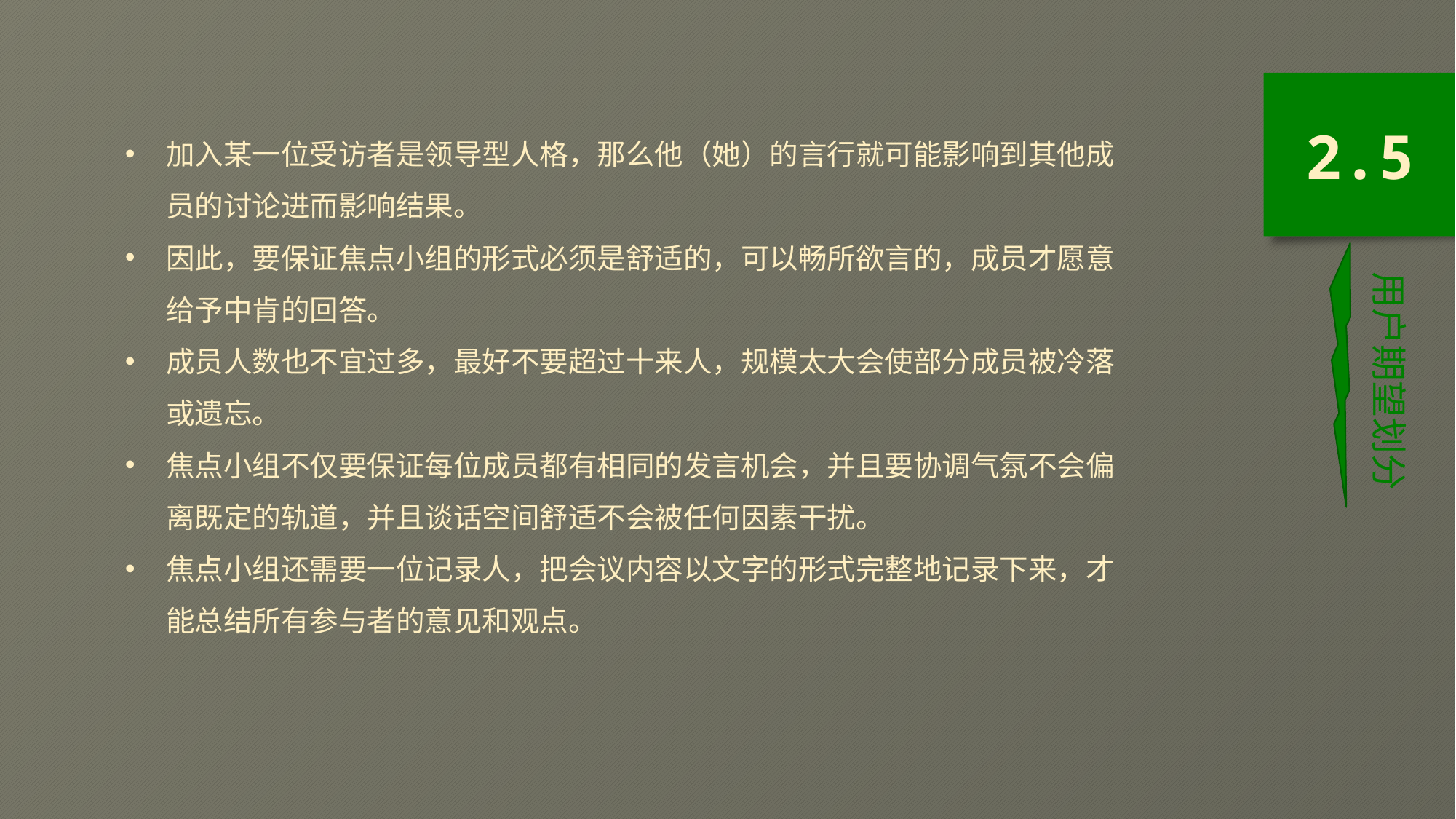

加入某一位受访者是领导型人格，那么他（她）的言行就可能影响到其他成员的讨论进而影响结果。
因此，要保证焦点小组的形式必须是舒适的，可以畅所欲言的，成员才愿意给予中肯的回答。
成员人数也不宜过多，最好不要超过十来人，规模太大会使部分成员被冷落或遗忘。
焦点小组不仅要保证每位成员都有相同的发言机会，并且要协调气氛不会偏离既定的轨道，并且谈话空间舒适不会被任何因素干扰。
焦点小组还需要一位记录人，把会议内容以文字的形式完整地记录下来，才能总结所有参与者的意见和观点。
2.5

用户期望划分